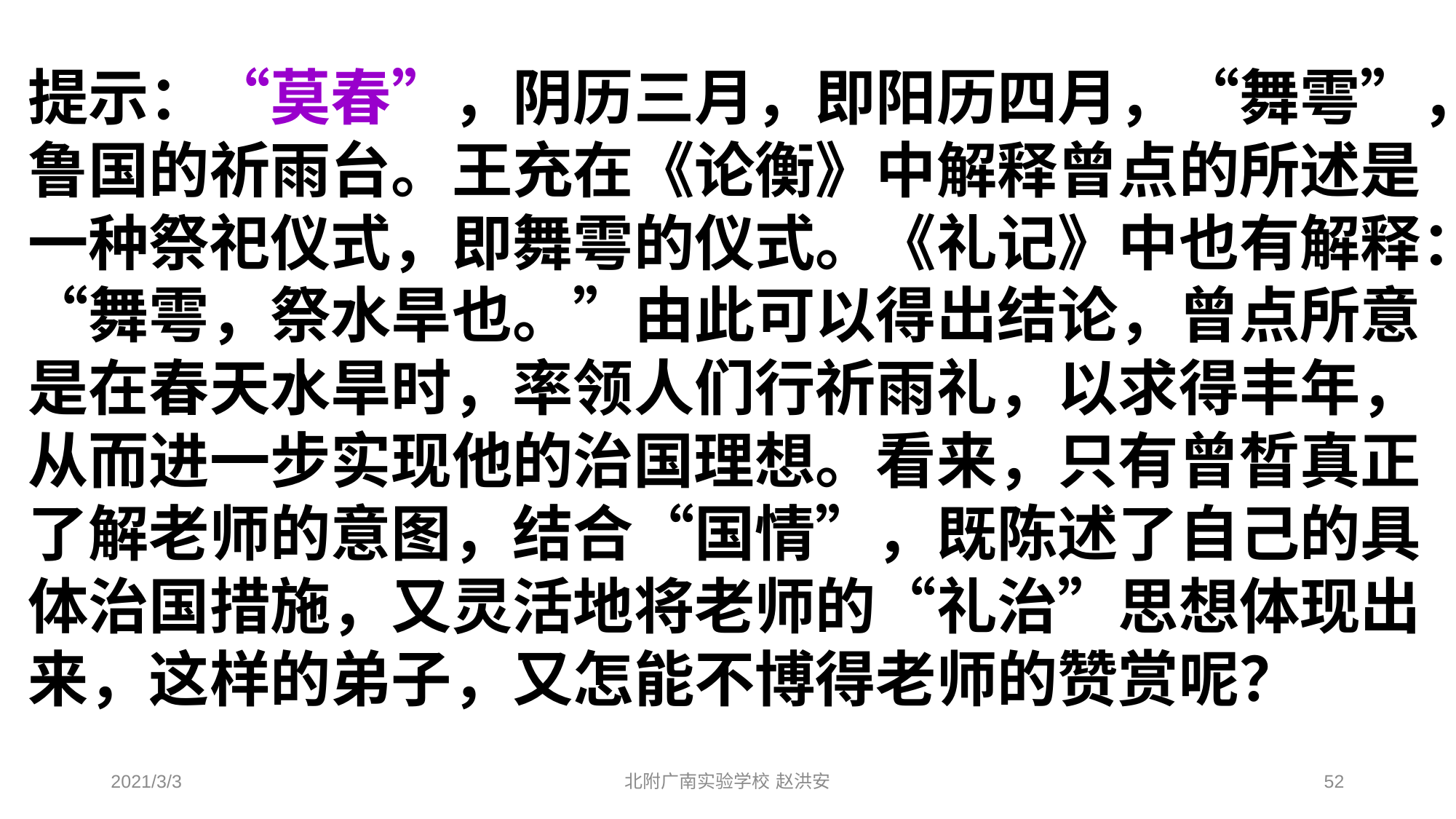

提示：“莫春”，阴历三月，即阳历四月，“舞雩”，鲁国的祈雨台。王充在《论衡》中解释曾点的所述是一种祭祀仪式，即舞雩的仪式。《礼记》中也有解释：“舞雩，祭水旱也。”由此可以得出结论，曾点所意是在春天水旱时，率领人们行祈雨礼，以求得丰年，从而进一步实现他的治国理想。看来，只有曾晳真正了解老师的意图，结合“国情”，既陈述了自己的具体治国措施，又灵活地将老师的“礼治”思想体现出来，这样的弟子，又怎能不博得老师的赞赏呢？
2021/3/3
北附广南实验学校 赵洪安
52